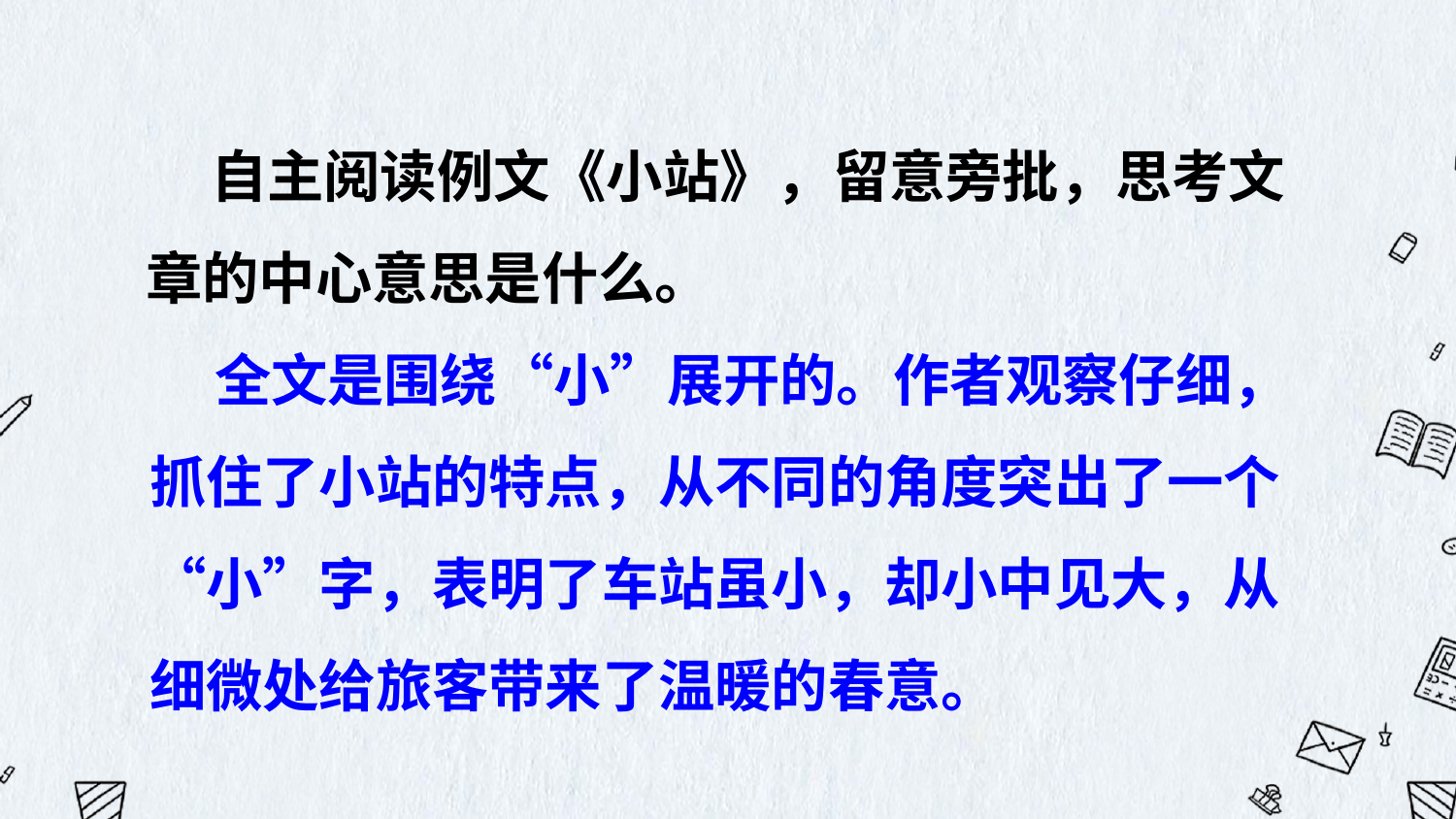

自主阅读例文《小站》，留意旁批，思考文章的中心意思是什么。
    全文是围绕“小”展开的。作者观察仔细，抓住了小站的特点，从不同的角度突出了一个“小”字，表明了车站虽小，却小中见大，从细微处给旅客带来了温暖的春意。